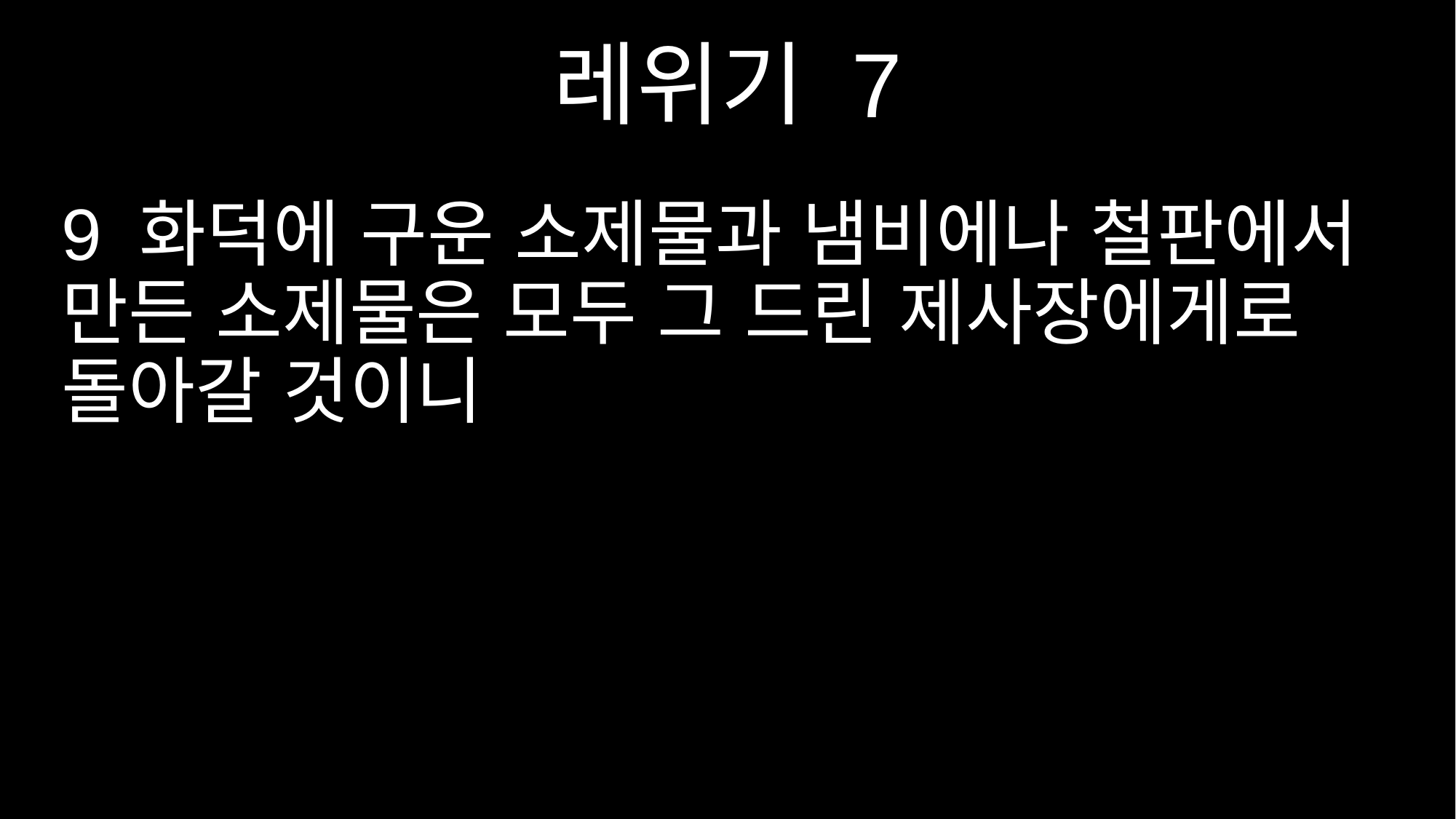

레위기 7
9 화덕에 구운 소제물과 냄비에나 철판에서 만든 소제물은 모두 그 드린 제사장에게로 돌아갈 것이니